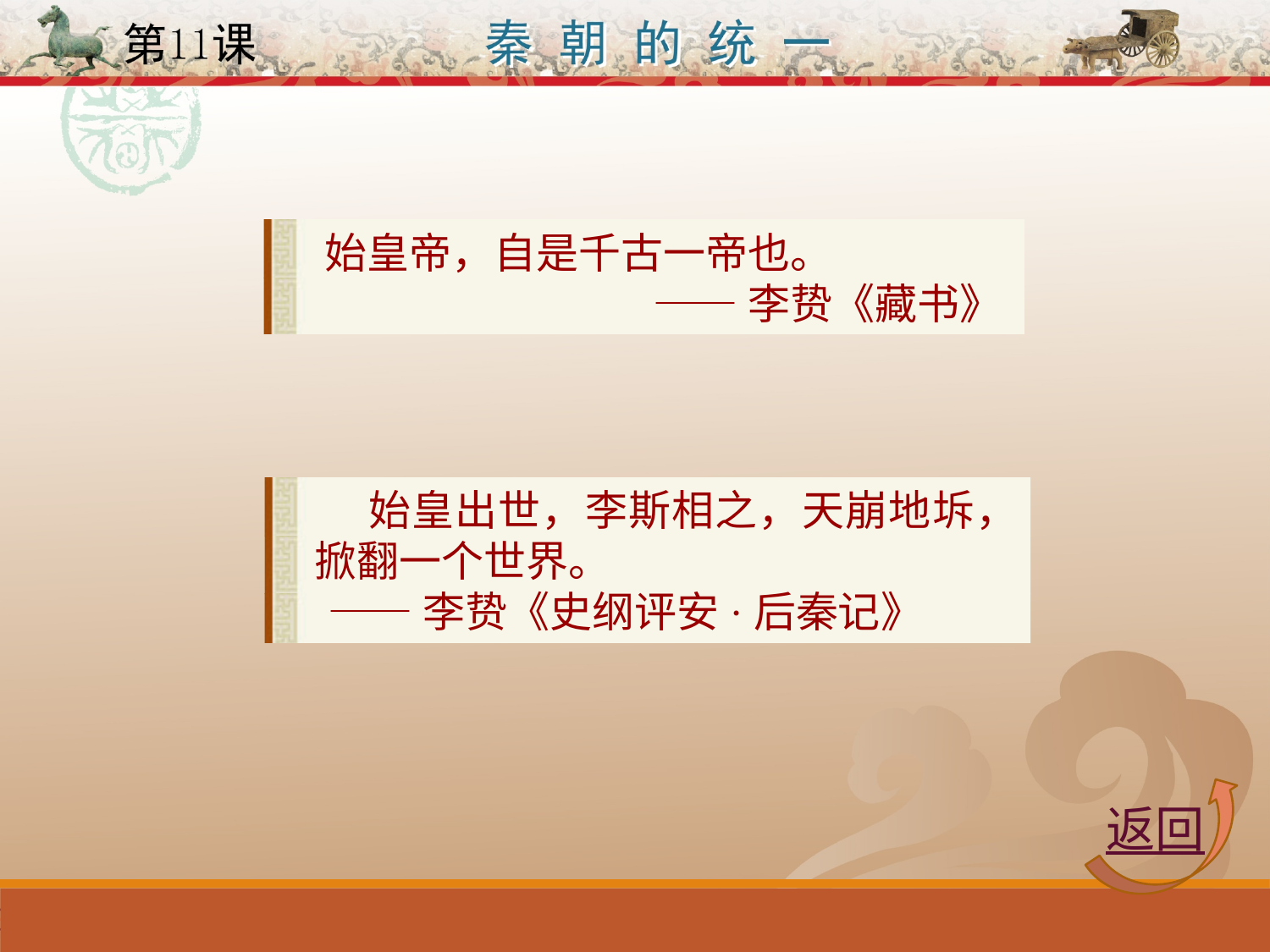

始皇帝，自是千古一帝也。
——李贽《藏书》
    始皇出世，李斯相之，天崩地坼，掀翻一个世界。
——李贽《史纲评安·后秦记》
返回